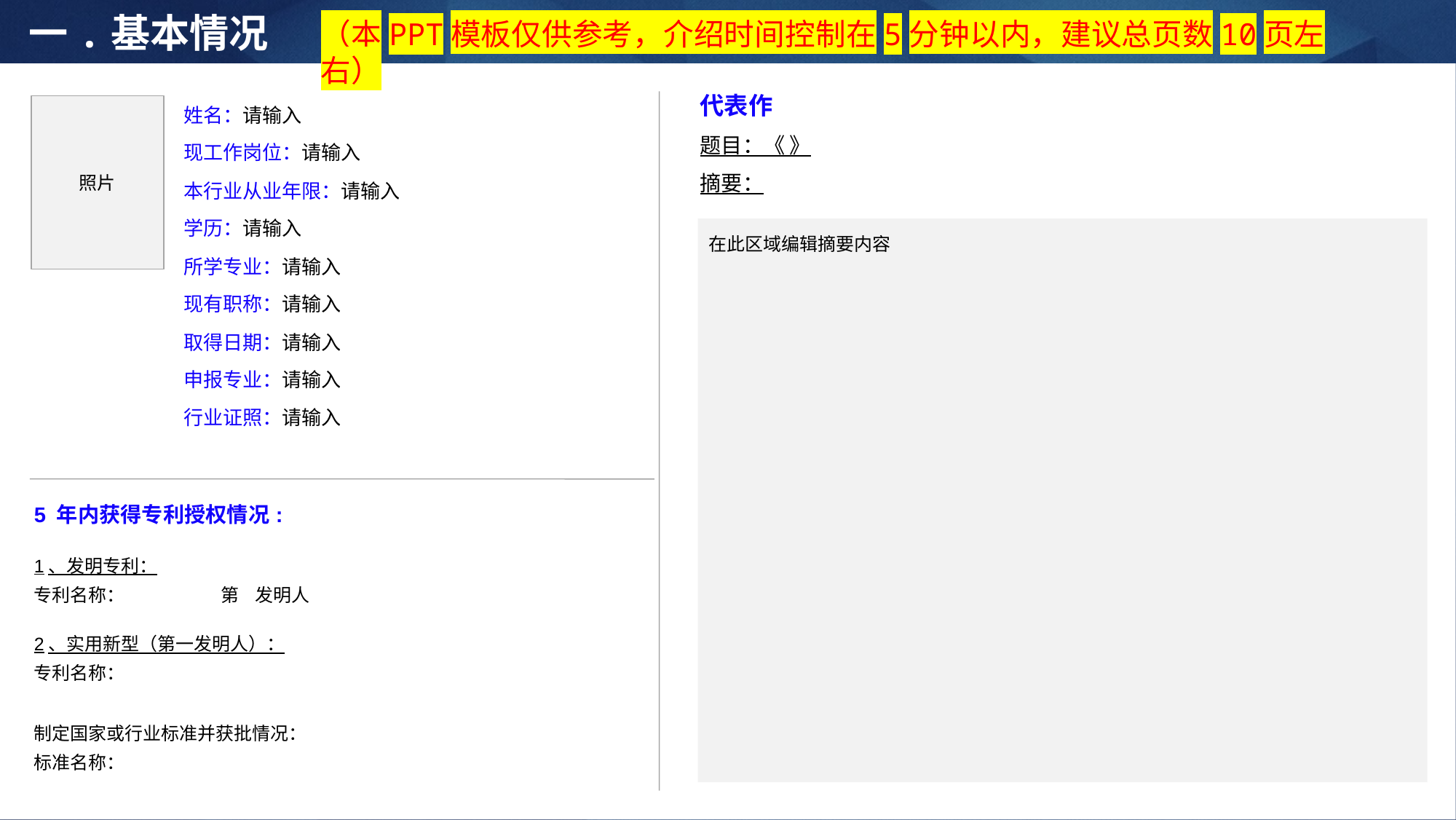

（本PPT模板仅供参考，介绍时间控制在5分钟以内，建议总页数10页左右）
一.基本情况

代表作
题目：《 》
摘要：

姓名：请输入
现工作岗位：请输入
本行业从业年限：请输入
学历：请输入
所学专业：请输入
现有职称：请输入
取得日期：请输入
申报专业：请输入
行业证照：请输入

照片
在此区域编辑摘要内容

| 5 年内获得专利授权情况: 1、发明专利： 专利名称： 第 发明人 2、实用新型（第一发明人）： 专利名称： |
| --- |
| 制定国家或行业标准并获批情况： 标准名称： |